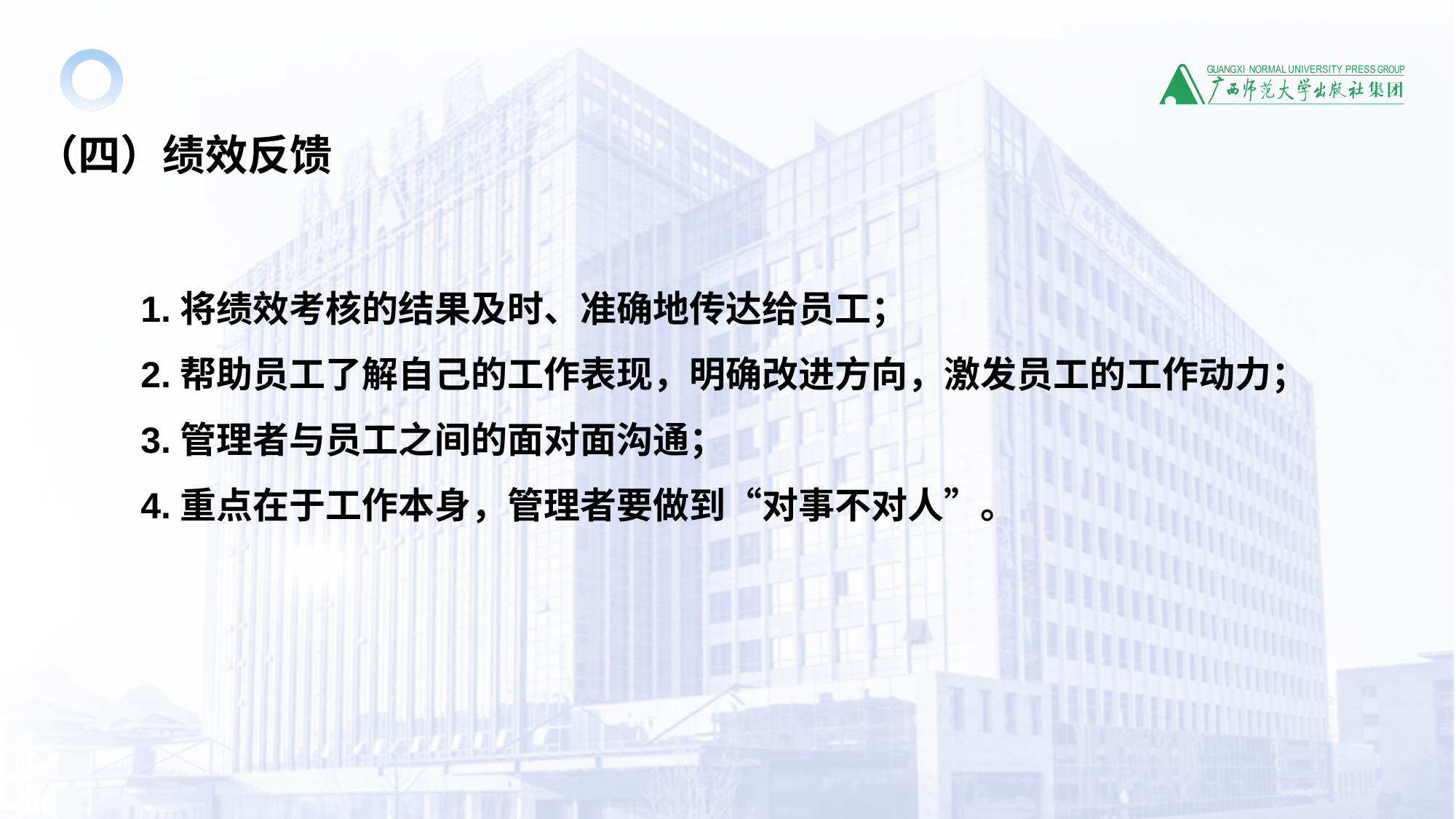

（四）绩效反馈
1.将绩效考核的结果及时、准确地传达给员工；
2.帮助员工了解自己的工作表现，明确改进方向，激发员工的工作动力；
3.管理者与员工之间的面对面沟通；
4.重点在于工作本身，管理者要做到“对事不对人”。